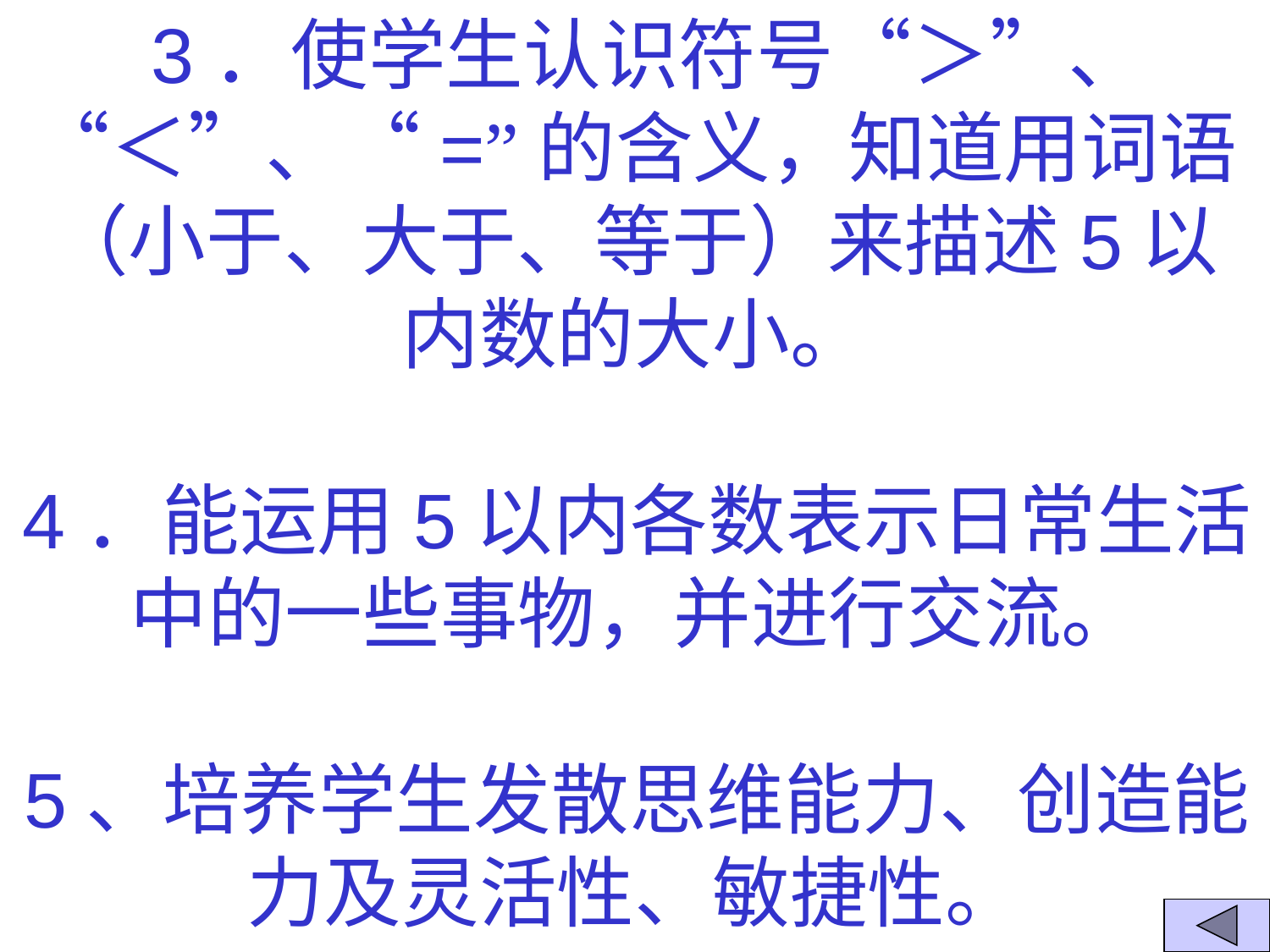

3．使学生认识符号“＞”、“＜”、“=”的含义，知道用词语（小于、大于、等于）来描述5以内数的大小。

4．能运用5以内各数表示日常生活中的一些事物，并进行交流。

5、培养学生发散思维能力、创造能力及灵活性、敏捷性。